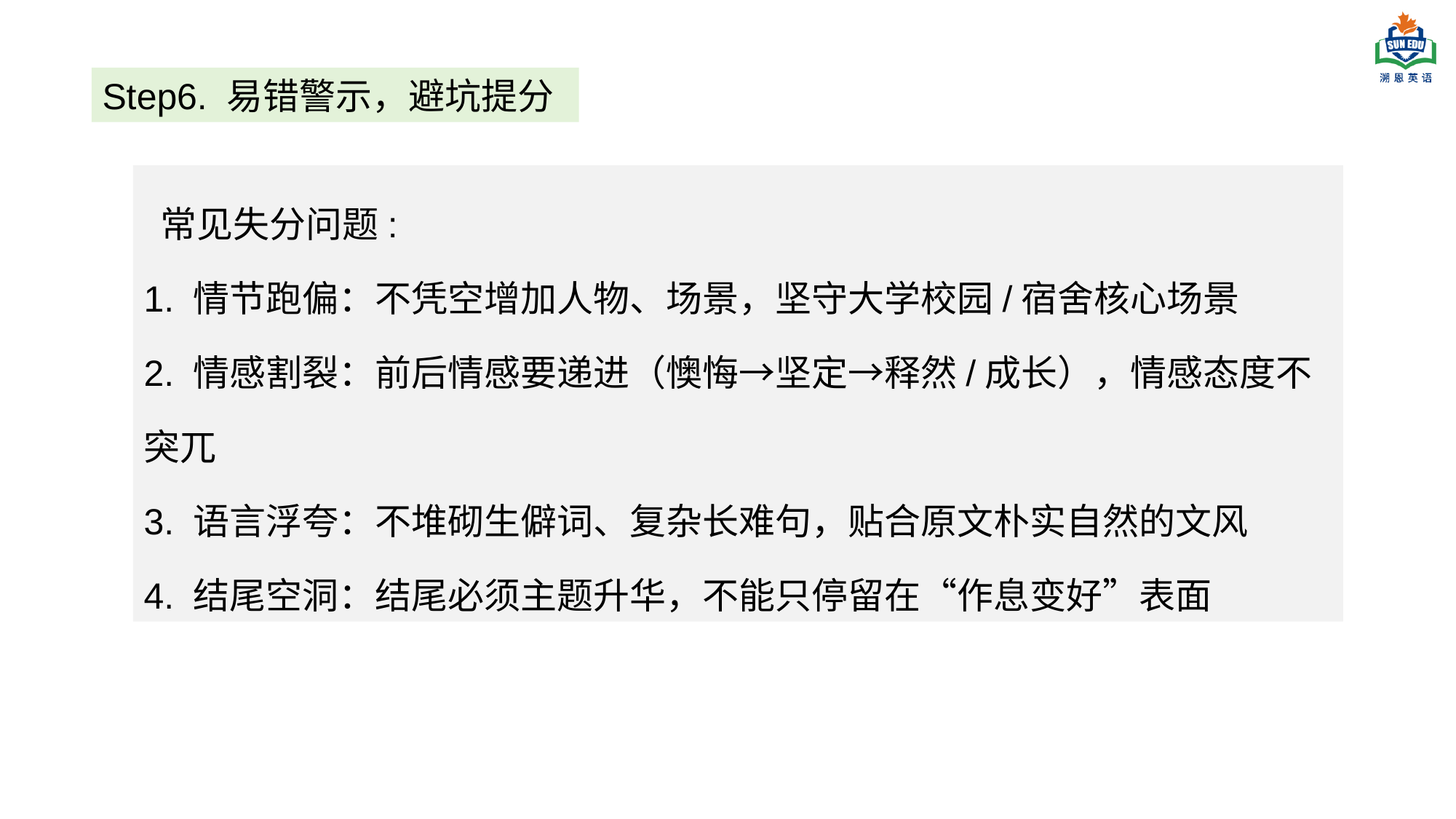

Step6. 易错警示，避坑提分
 常见失分问题:
1. 情节跑偏：不凭空增加人物、场景，坚守大学校园/宿舍核心场景
2. 情感割裂：前后情感要递进（懊悔→坚定→释然/成长），情感态度不突兀
3. 语言浮夸：不堆砌生僻词、复杂长难句，贴合原文朴实自然的文风
4. 结尾空洞：结尾必须主题升华，不能只停留在“作息变好”表面